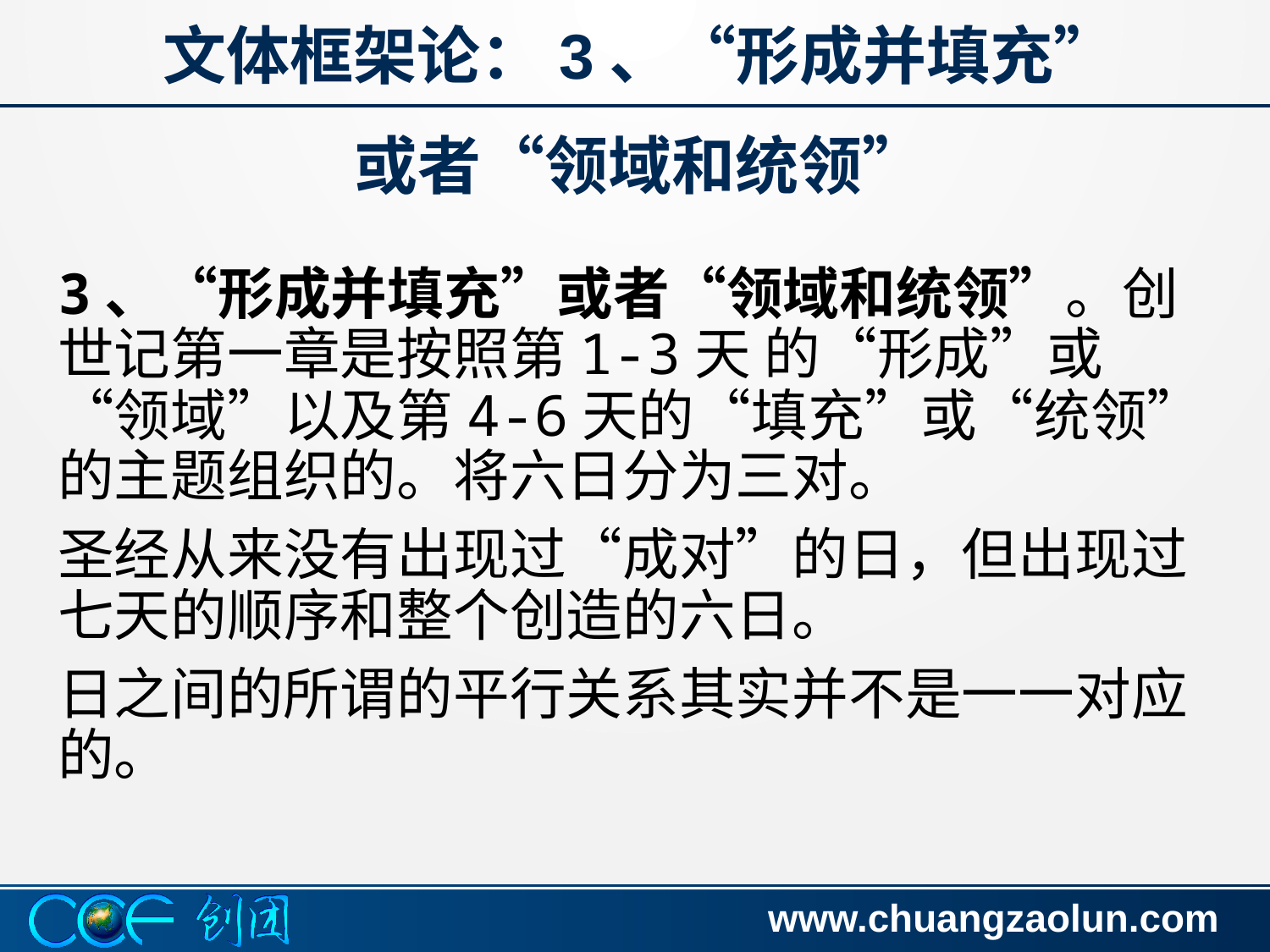

文体框架论：3、“形成并填充”

或者“领域和统领”
3、“形成并填充”或者“领域和统领”。创世记第一章是按照第1-3天 的“形成”或“领域”以及第4-6天的“填充”或“统领”的主题组织的。将六日分为三对。
圣经从来没有出现过“成对”的日，但出现过七天的顺序和整个创造的六日。
日之间的所谓的平行关系其实并不是一一对应的。